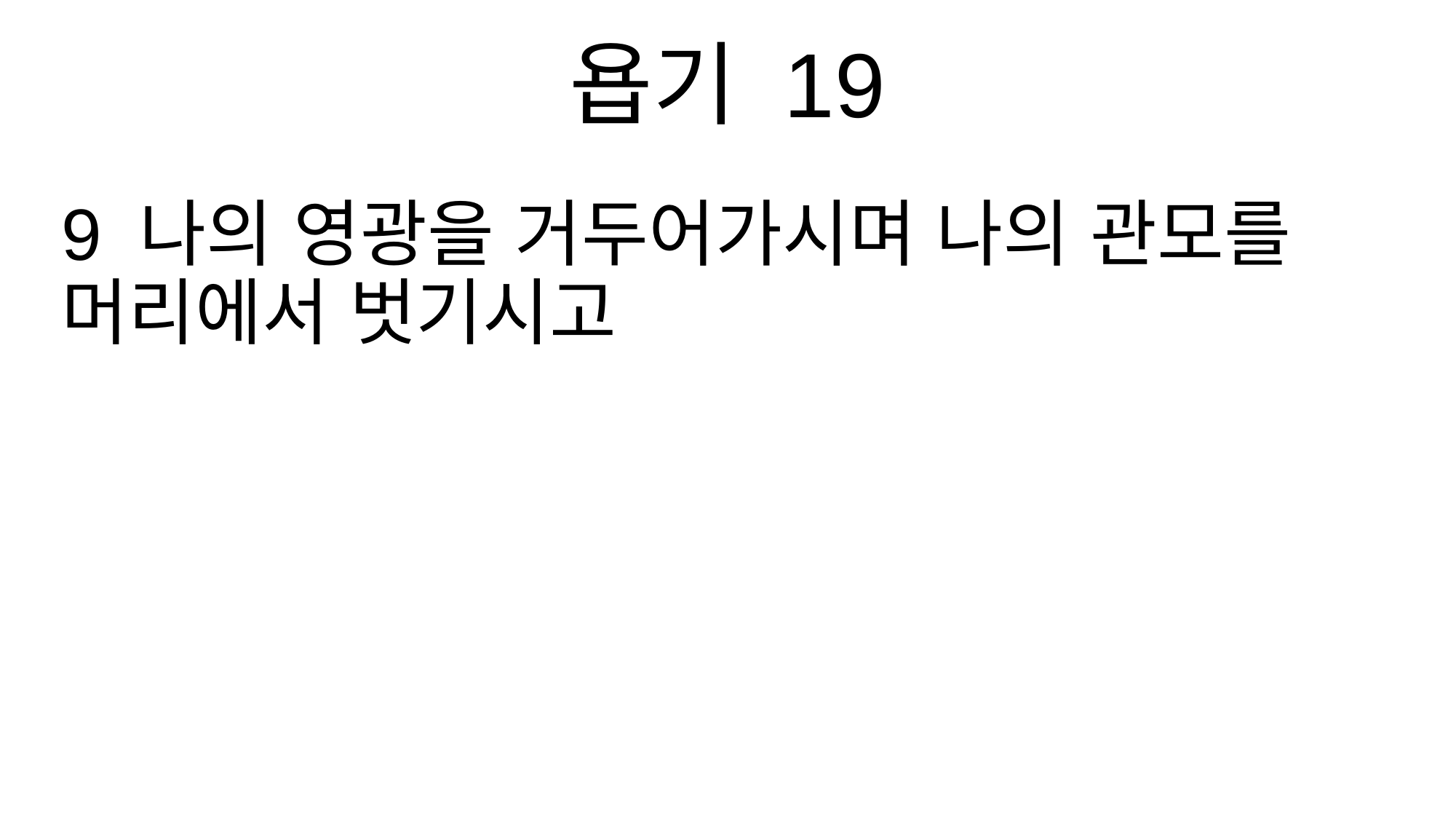

욥기 19
9 나의 영광을 거두어가시며 나의 관모를 머리에서 벗기시고